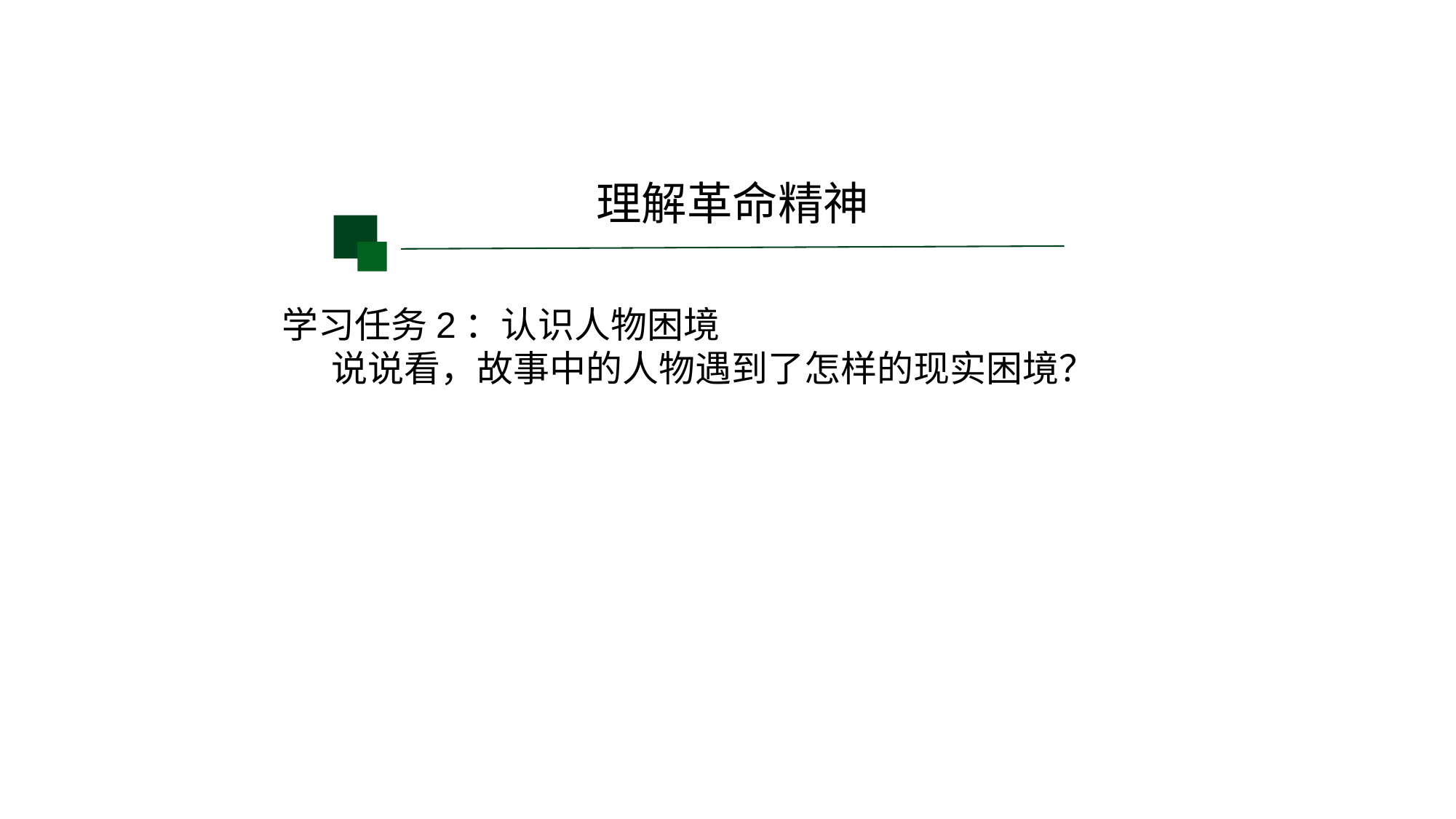

理解革命精神

学习任务2：认识人物困境
     说说看，故事中的人物遇到了怎样的现实困境？